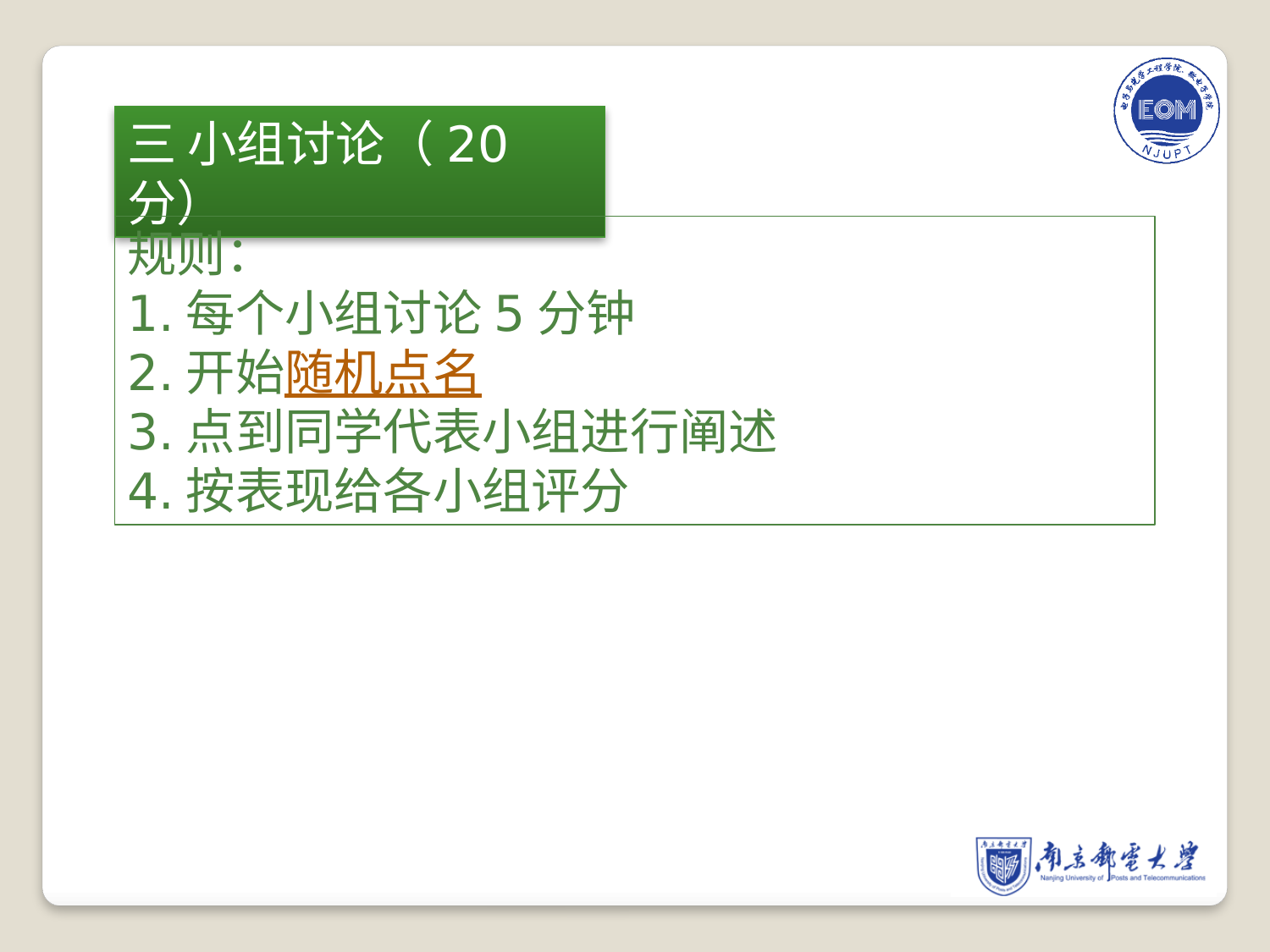

三 小组讨论（20分）
规则：
1.每个小组讨论5分钟
2.开始随机点名
3.点到同学代表小组进行阐述
4.按表现给各小组评分